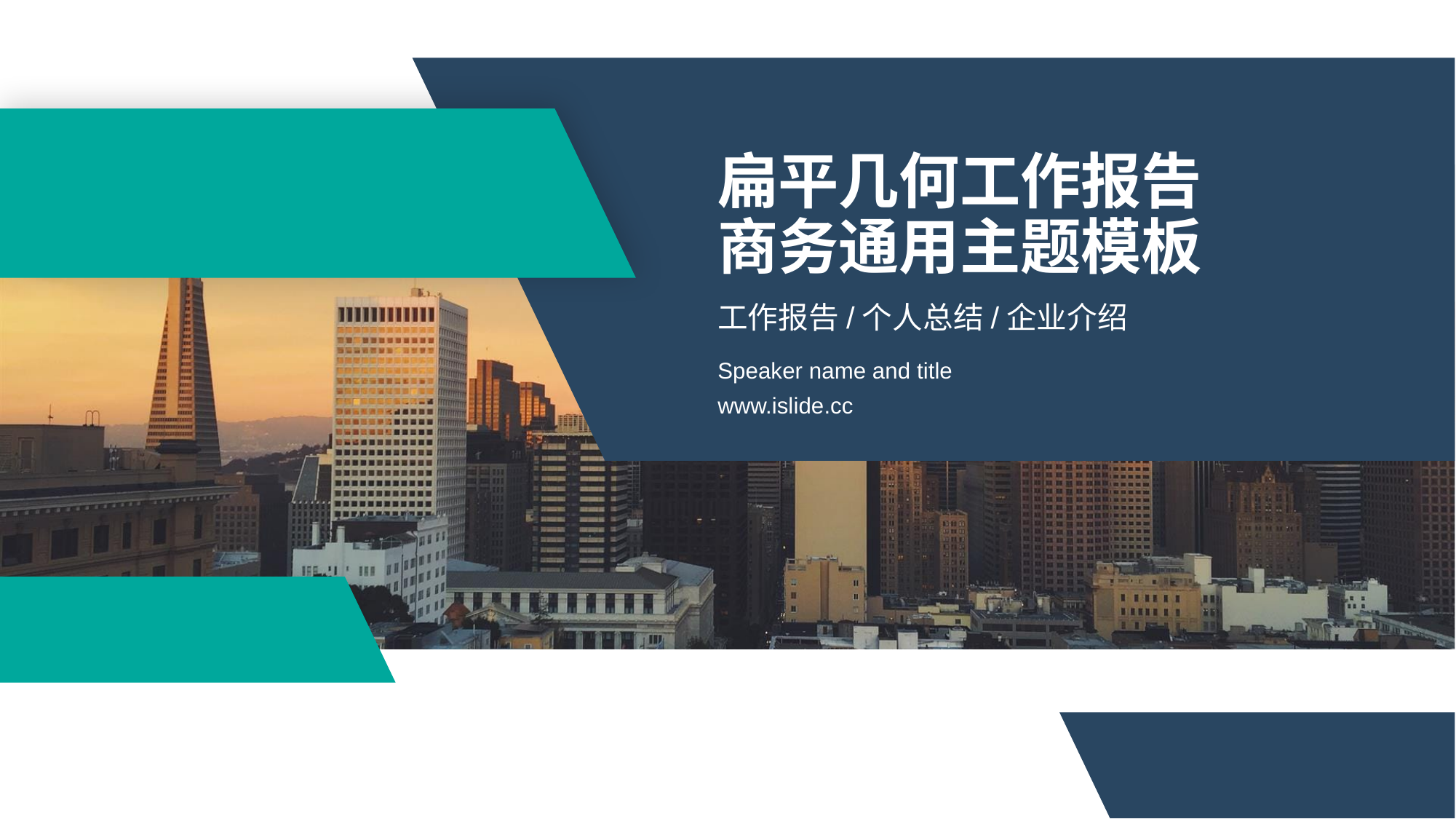

# 扁平几何工作报告 商务通用主题模板
工作报告/个人总结/企业介绍
Speaker name and title
www.islide.cc